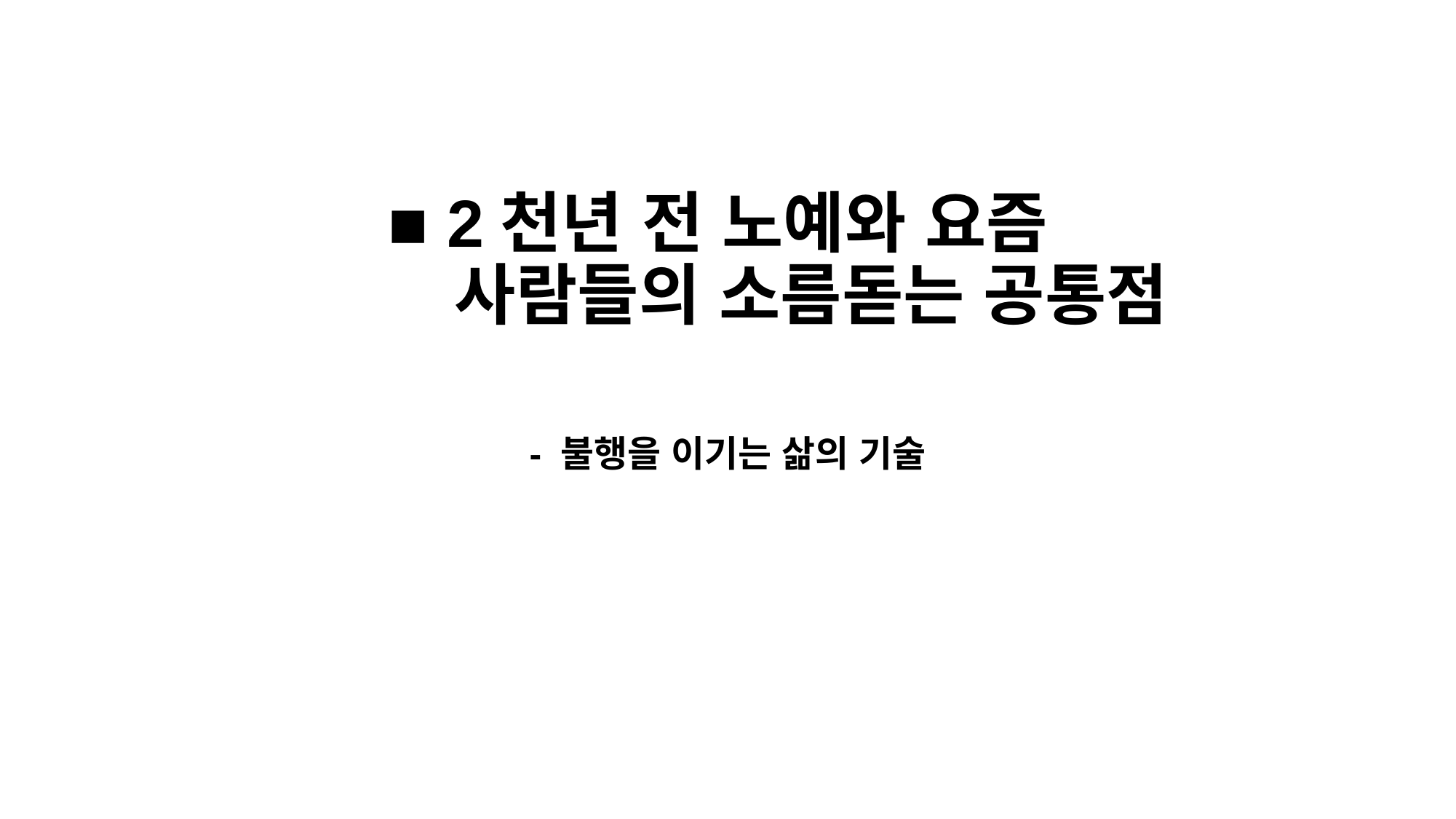

# ■ 2천년 전 노예와 요즘 사람들의 소름돋는 공통점
- 불행을 이기는 삶의 기술